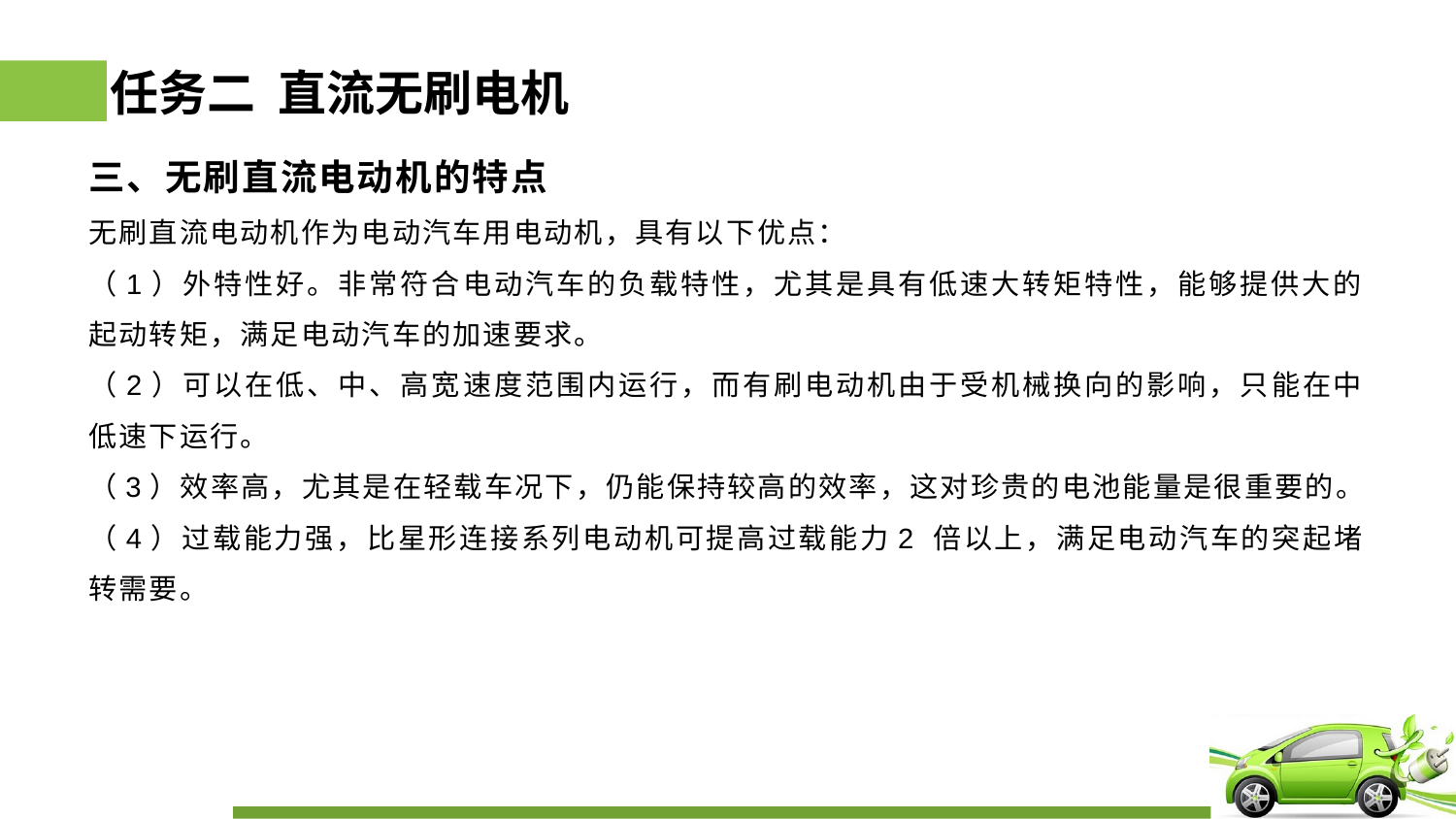

# 任务二  直流无刷电机
三、无刷直流电动机的特点
无刷直流电动机作为电动汽车用电动机，具有以下优点：
（1）外特性好。非常符合电动汽车的负载特性，尤其是具有低速大转矩特性，能够提供大的起动转矩，满足电动汽车的加速要求。
（2）可以在低、中、高宽速度范围内运行，而有刷电动机由于受机械换向的影响，只能在中低速下运行。
（3）效率高，尤其是在轻载车况下，仍能保持较高的效率，这对珍贵的电池能量是很重要的。
（4）过载能力强，比星形连接系列电动机可提高过载能力2 倍以上，满足电动汽车的突起堵转需要。